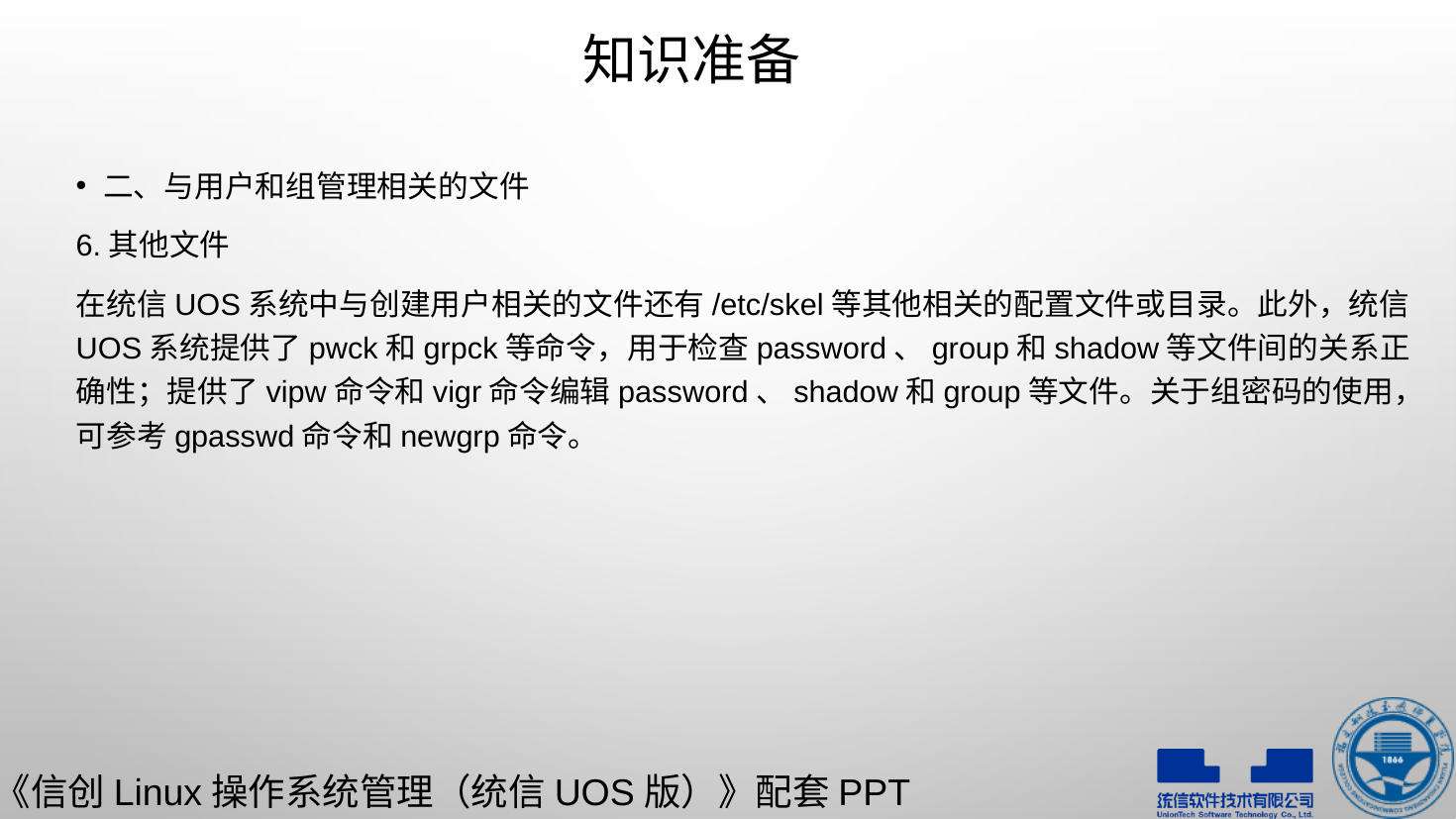

# 知识准备
二、与用户和组管理相关的文件
6.其他文件
在统信UOS系统中与创建用户相关的文件还有/etc/skel等其他相关的配置文件或目录。此外，统信UOS系统提供了pwck和grpck等命令，用于检查password、group和shadow等文件间的关系正确性；提供了vipw命令和vigr命令编辑password、shadow和group等文件。关于组密码的使用，可参考gpasswd命令和newgrp命令。